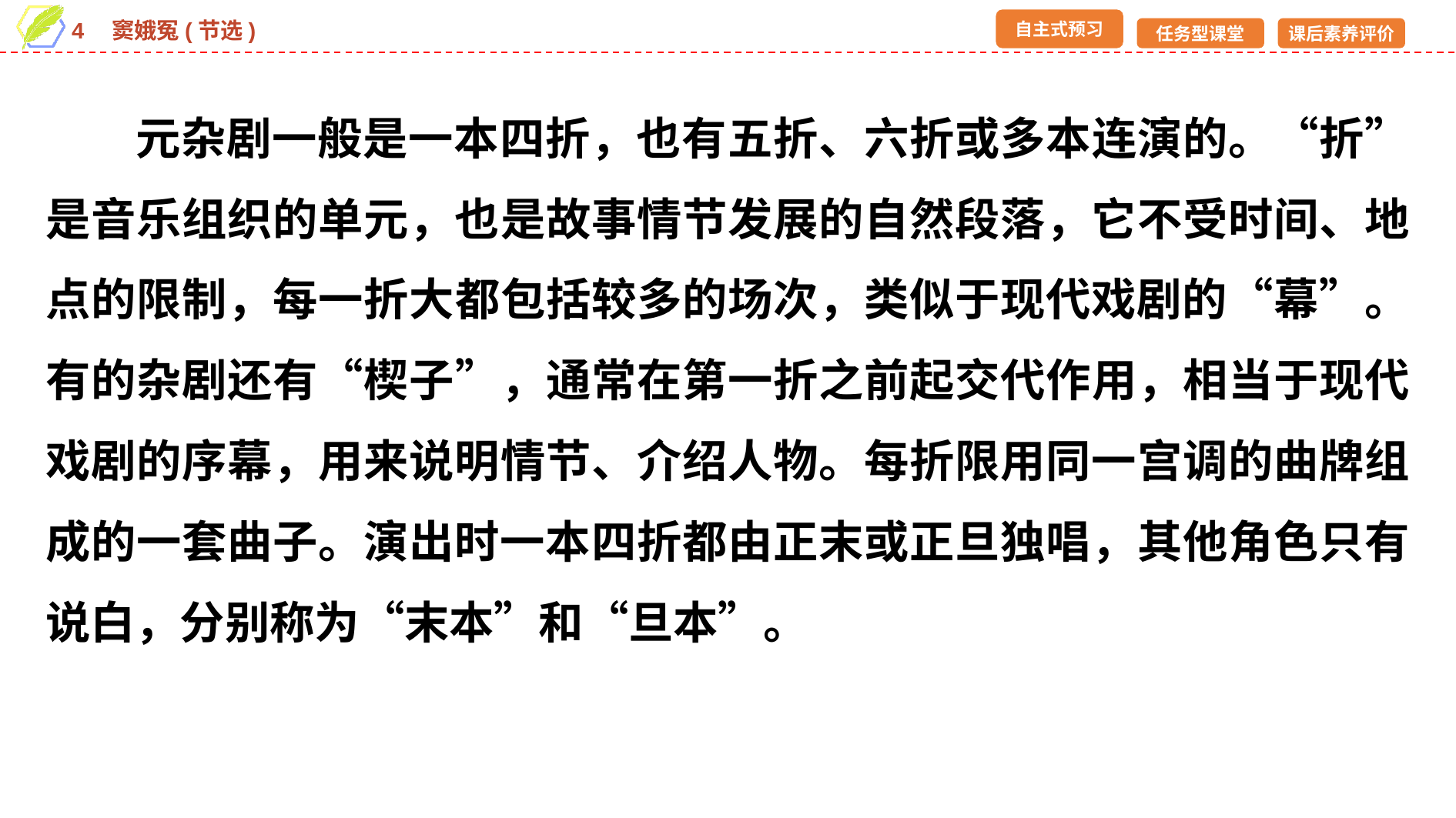

元杂剧一般是一本四折，也有五折、六折或多本连演的。“折”是音乐组织的单元，也是故事情节发展的自然段落，它不受时间、地点的限制，每一折大都包括较多的场次，类似于现代戏剧的“幕”。有的杂剧还有“楔子”，通常在第一折之前起交代作用，相当于现代戏剧的序幕，用来说明情节、介绍人物。每折限用同一宫调的曲牌组成的一套曲子。演出时一本四折都由正末或正旦独唱，其他角色只有说白，分别称为“末本”和“旦本”。